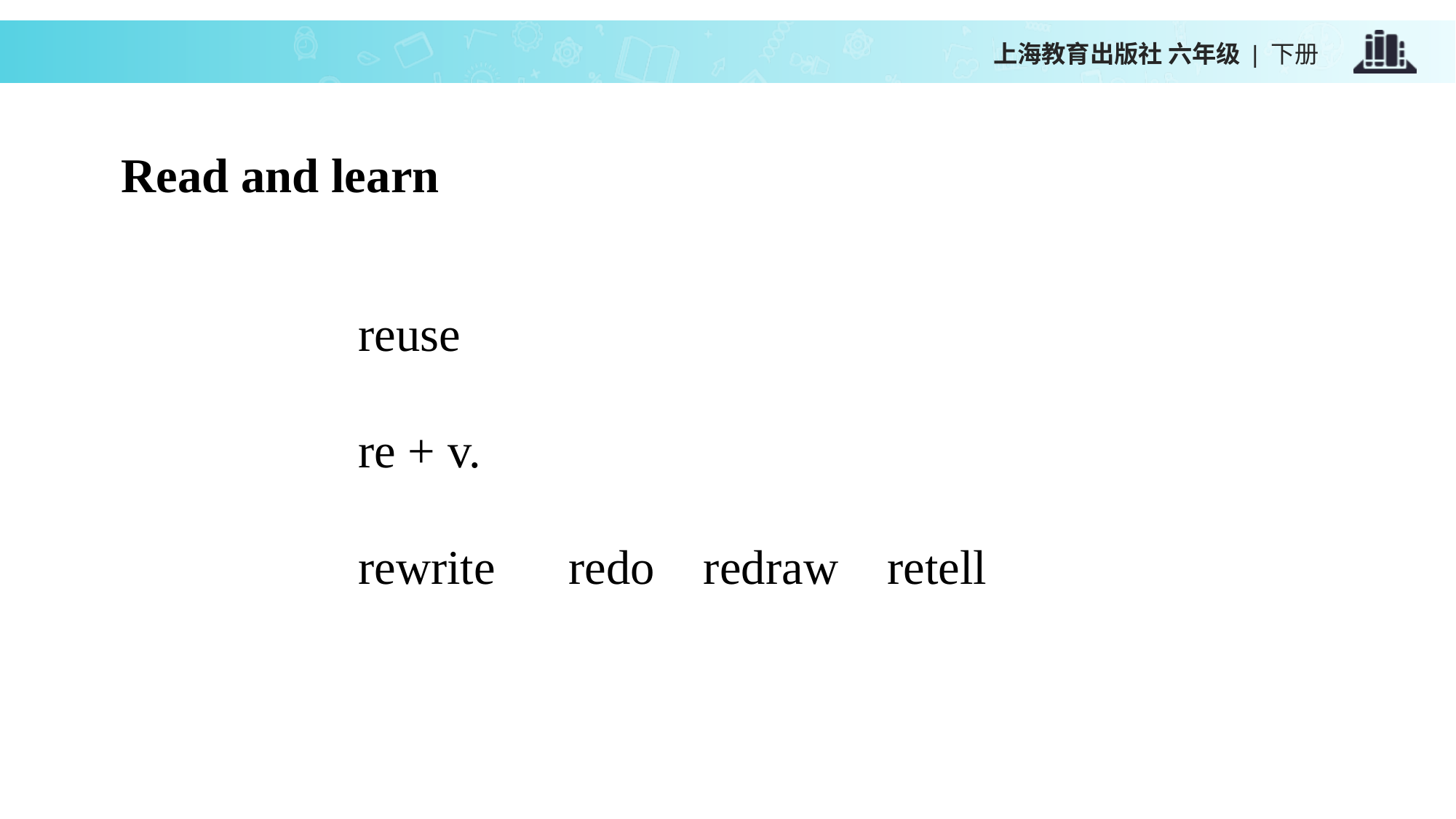

上海教育出版社 六年级 | 下册
Read and learn

reuse

re + v.

rewrite      redo    redraw    retell